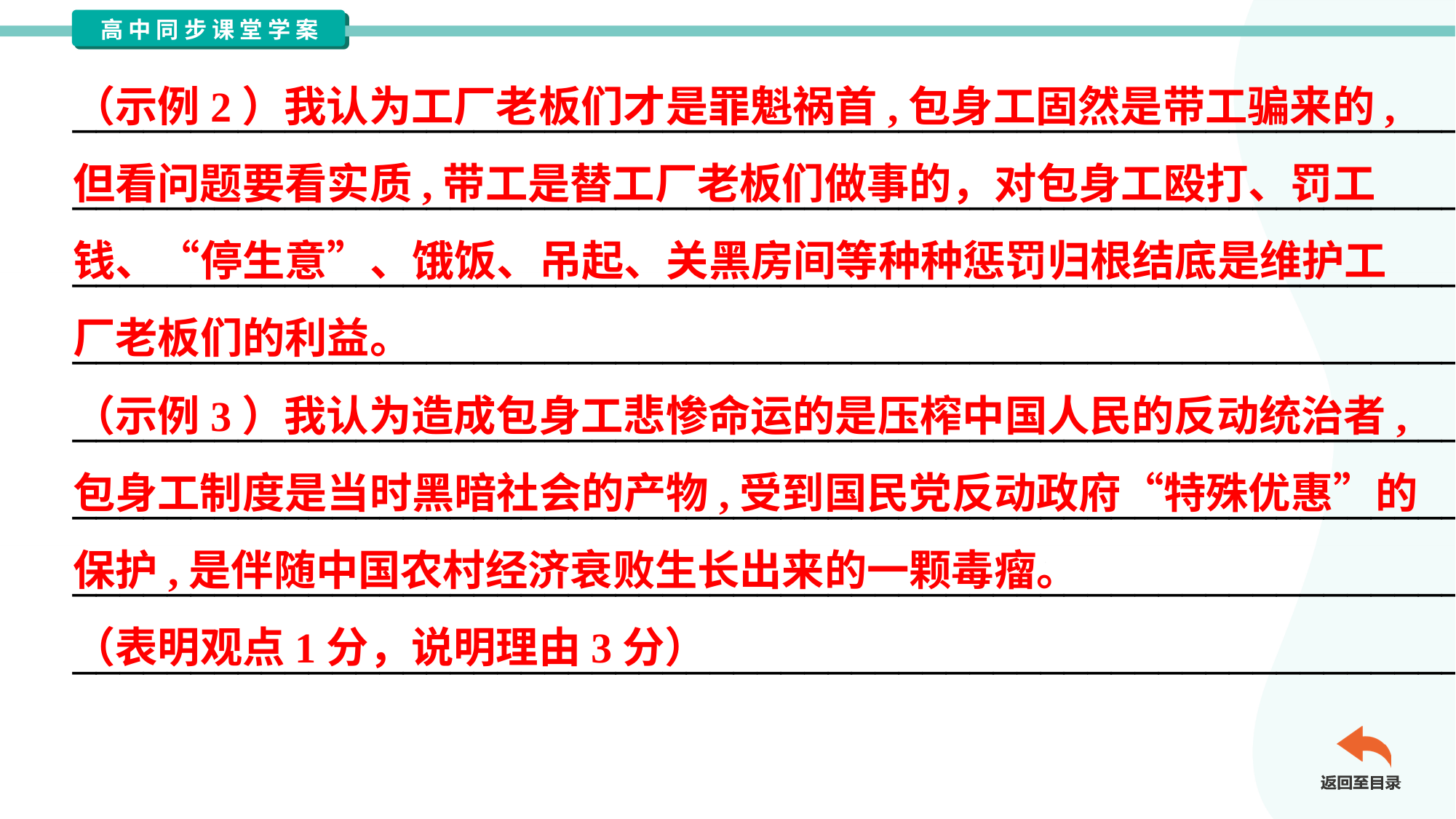

（示例2）我认为工厂老板们才是罪魁祸首,包身工固然是带工骗来的,
但看问题要看实质,带工是替工厂老板们做事的，对包身工殴打、罚工
钱、“停生意”、饿饭、吊起、关黑房间等种种惩罚归根结底是维护工
厂老板们的利益。
（示例3）我认为造成包身工悲惨命运的是压榨中国人民的反动统治者,
包身工制度是当时黑暗社会的产物,受到国民党反动政府“特殊优惠”的
保护,是伴随中国农村经济衰败生长出来的一颗毒瘤。
（表明观点1分，说明理由3分）
_____________________________________________________________
_____________________________________________________________
_____________________________________________________________
_____________________________________________________________
_____________________________________________________________
_____________________________________________________________
_____________________________________________________________
_____________________________________________________________